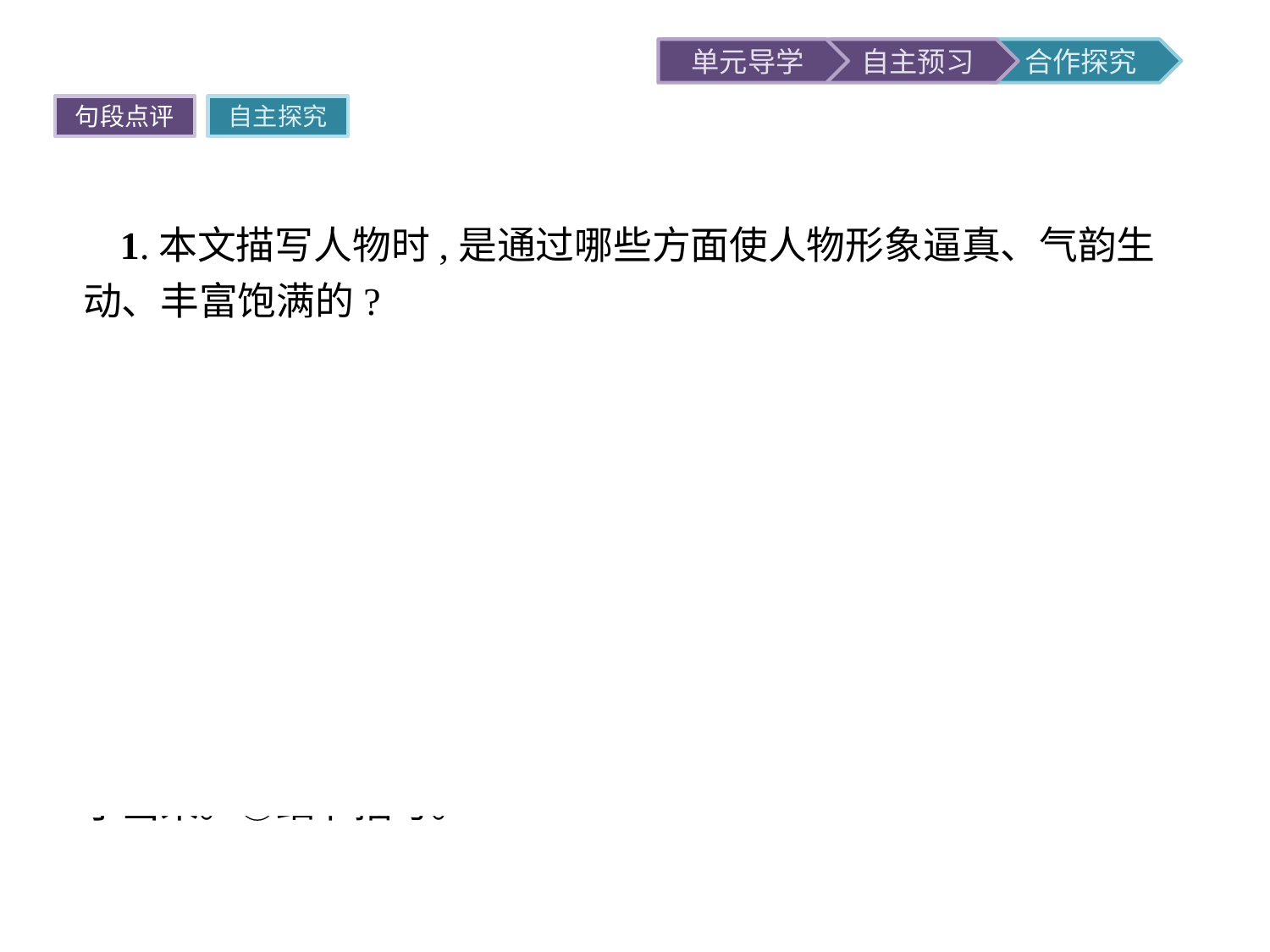

句段点评
自主探究
1.本文描写人物时,是通过哪些方面使人物形象逼真、气韵生动、丰富饱满的?
提示①通过若干精彩的场面描写,刻画人物形象。其中对南霁云乞师贺兰进明的描写最精彩,文中精心描写了南霁云慷慨陈词、拔刀断指、抽矢射塔三个场面,歌颂其凛然正气,赞美其忠肝义胆。②从人物的言行中塑造人物。南霁云在贺兰宴会上的讲话:“云来时,睢阳之人不食月余日矣。云虽欲独食,义不忍;虽食,且不下咽。”三个“食”字,分为两层,显得强势有力,加上两个“虽……不……”句式连用,将南霁云时刻挂念着围城中父老和同伴们的心理、赤诚报国不图个人好处的品质,生动地刻画了出来。③细节描写。